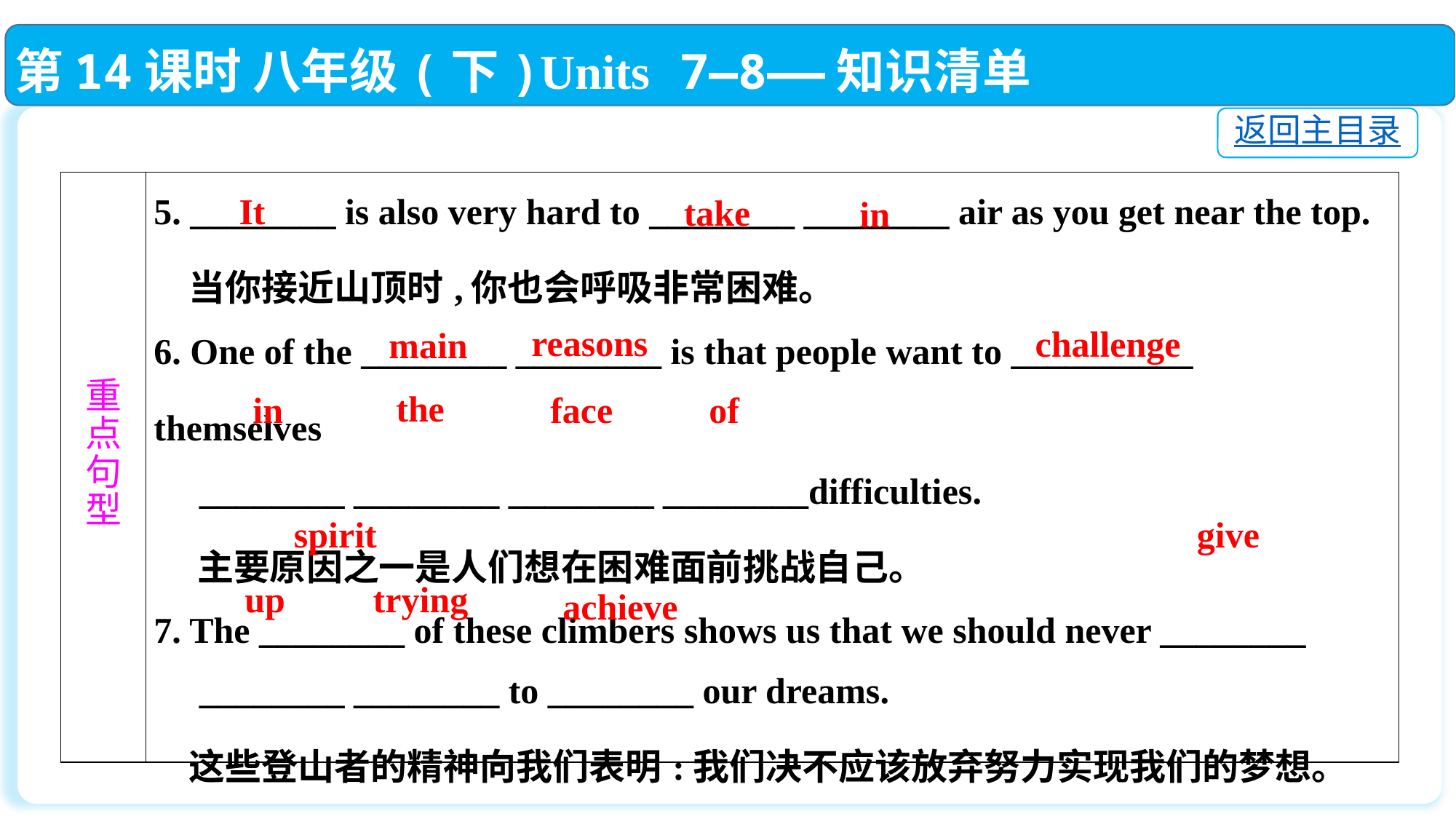

第14课时 八年级(下)Units 7—8——知识清单

返回主目录
| 重 点 句 型 | 5. \_\_\_\_\_\_\_\_ is also very hard to \_\_\_\_\_\_\_\_ \_\_\_\_\_\_\_\_ air as you get near the top. 当你接近山顶时,你也会呼吸非常困难。 6. One of the \_\_\_\_\_\_\_\_ \_\_\_\_\_\_\_\_ is that people want to \_\_\_\_\_\_\_\_\_\_ themselves　　　　 　　　　　　　　　　　　 \_\_\_\_\_\_\_\_ \_\_\_\_\_\_\_\_ \_\_\_\_\_\_\_\_ \_\_\_\_\_\_\_\_difficulties. 主要原因之一是人们想在困难面前挑战自己。 7. The \_\_\_\_\_\_\_\_ of these climbers shows us that we should never \_\_\_\_\_\_\_\_ \_\_\_\_\_\_\_\_ \_\_\_\_\_\_\_\_ to \_\_\_\_\_\_\_\_ our dreams. 这些登山者的精神向我们表明:我们决不应该放弃努力实现我们的梦想。 |
| --- | --- |
It
take
in

reasons
challenge
main
the
in
face
of
spirit
give
up
trying
achieve